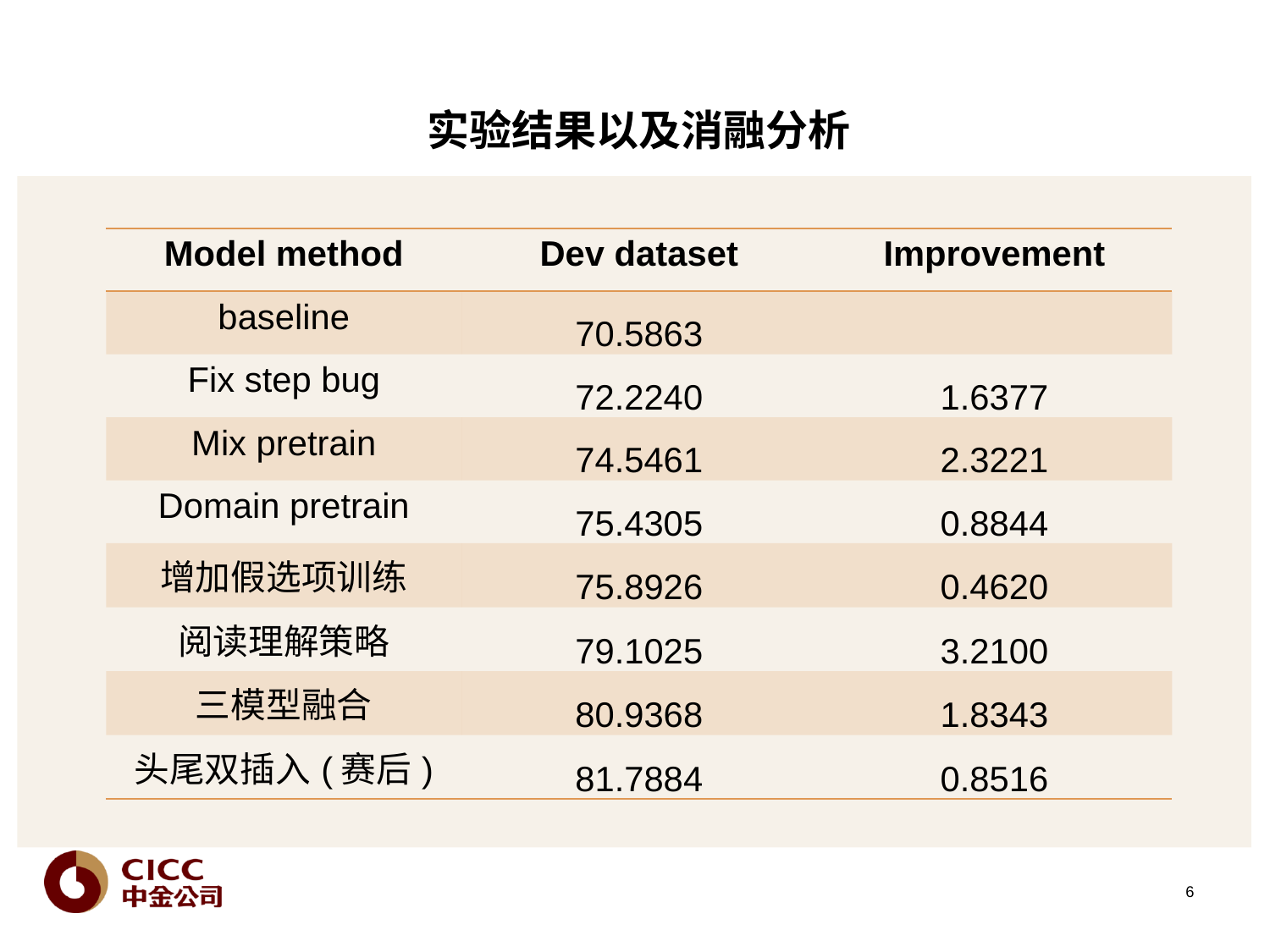

# 实验结果以及消融分析

| Model method | Dev dataset | Improvement |
| --- | --- | --- |
| baseline | 70.5863 |  |
| Fix step bug | 72.2240 | 1.6377 |
| Mix pretrain | 74.5461 | 2.3221 |
| Domain pretrain | 75.4305 | 0.8844 |
| 增加假选项训练 | 75.8926 | 0.4620 |
| 阅读理解策略 | 79.1025 | 3.2100 |
| 三模型融合 | 80.9368 | 1.8343 |
| 头尾双插入(赛后) | 81.7884 | 0.8516 |